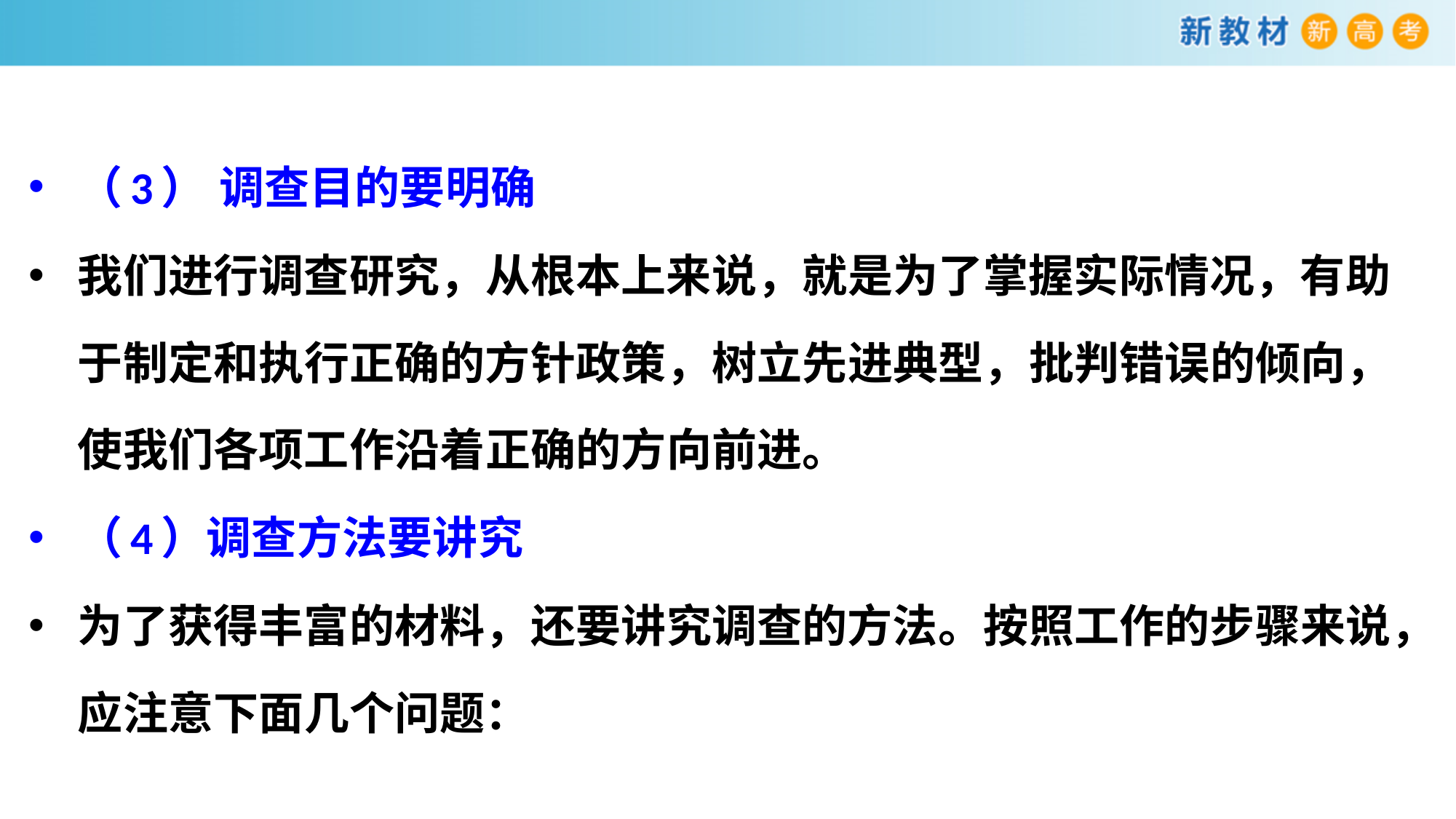

（3） 调查目的要明确
我们进行调查研究，从根本上来说，就是为了掌握实际情况，有助于制定和执行正确的方针政策，树立先进典型，批判错误的倾向，使我们各项工作沿着正确的方向前进。
（4）调查方法要讲究
为了获得丰富的材料，还要讲究调查的方法。按照工作的步骤来说，应注意下面几个问题：